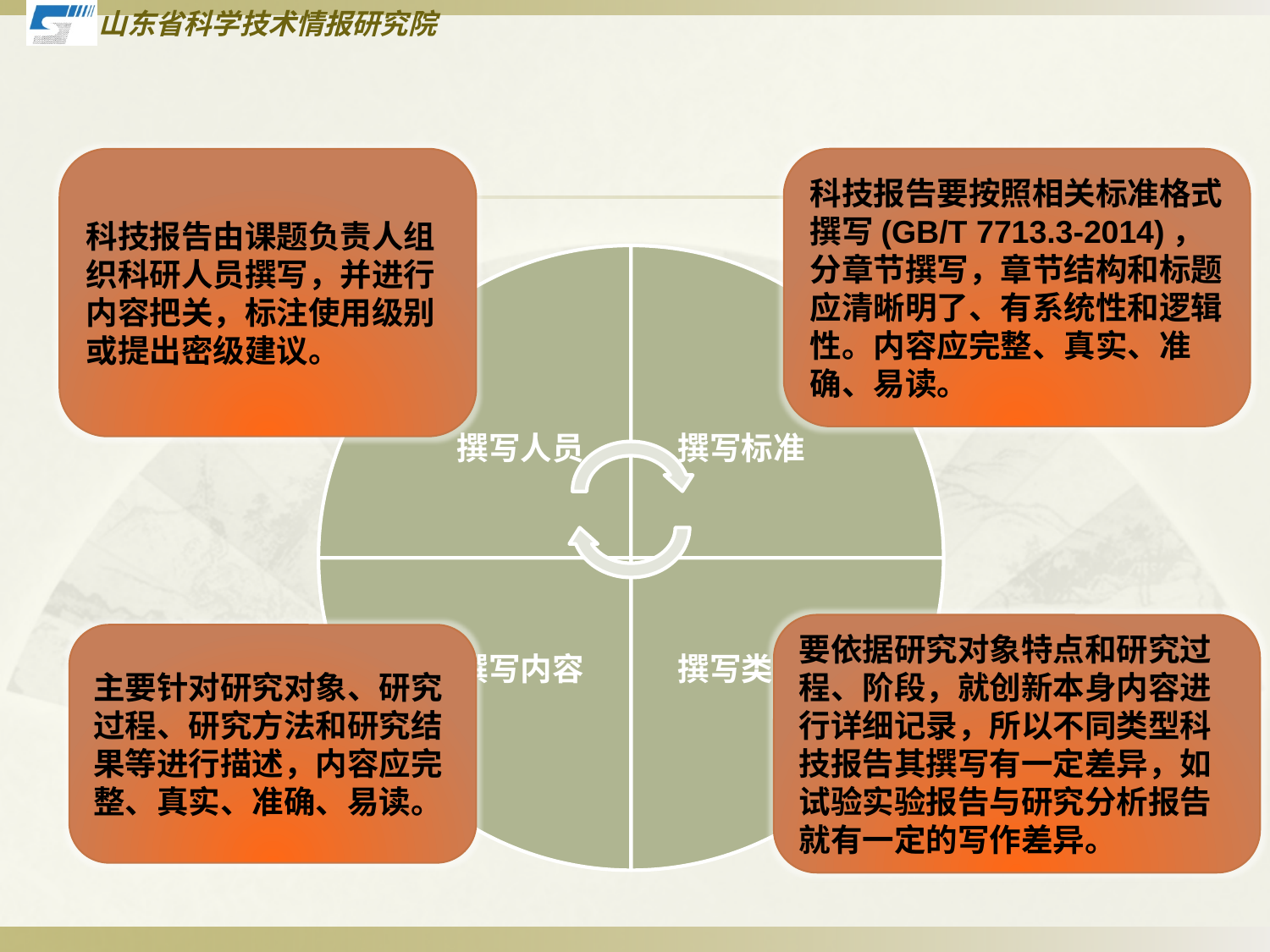

撰写人员
撰写标准
撰写内容
撰写类型
科技报告由课题负责人组织科研人员撰写，并进行内容把关，标注使用级别或提出密级建议。
科技报告要按照相关标准格式撰写(GB/T 7713.3-2014)，分章节撰写，章节结构和标题应清晰明了、有系统性和逻辑性。内容应完整、真实、准确、易读。
要依据研究对象特点和研究过程、阶段，就创新本身内容进行详细记录，所以不同类型科技报告其撰写有一定差异，如试验实验报告与研究分析报告就有一定的写作差异。
主要针对研究对象、研究过程、研究方法和研究结果等进行描述，内容应完整、真实、准确、易读。